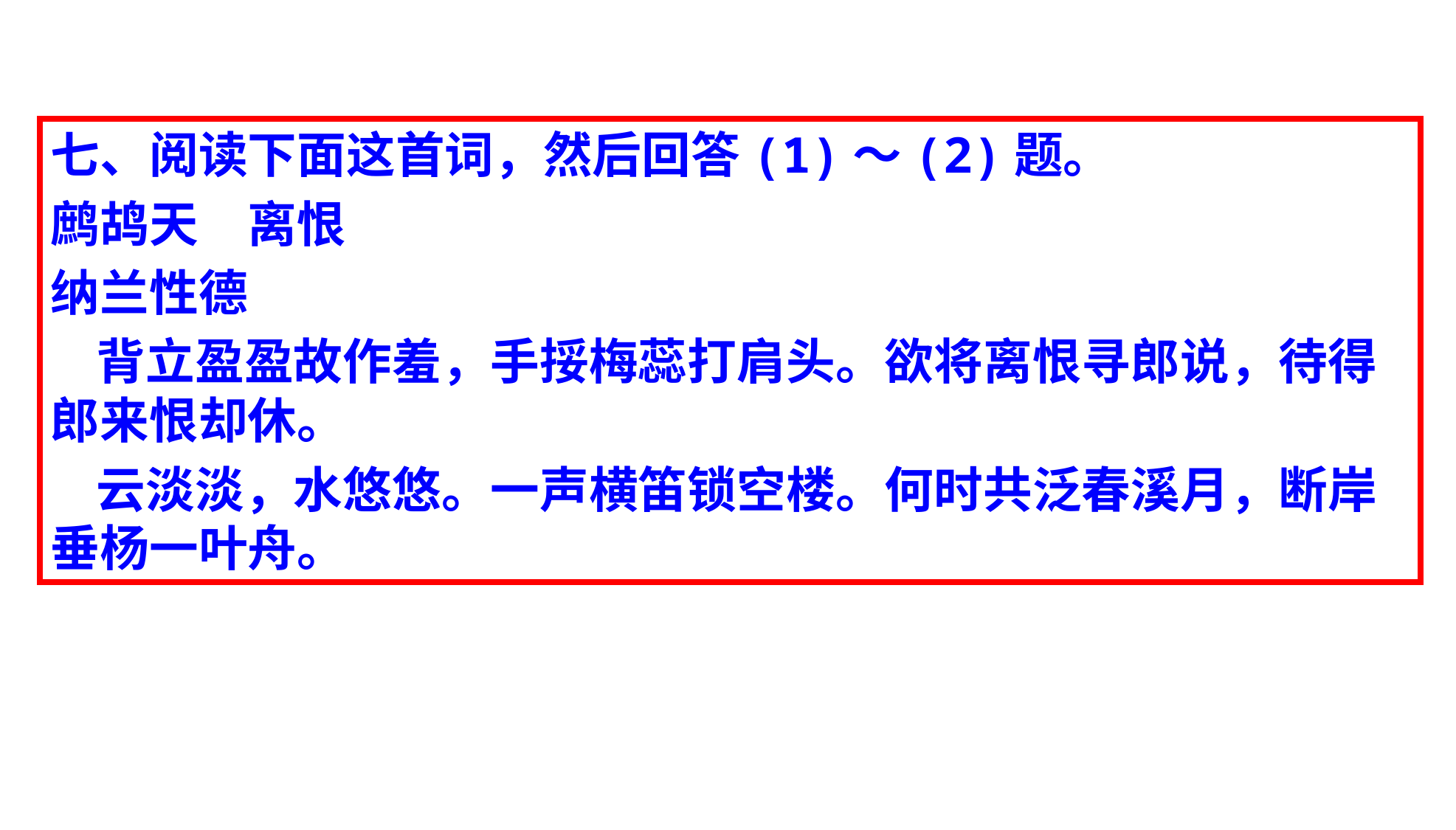

七、阅读下面这首词，然后回答(1)～(2)题。
鹧鸪天　离恨
纳兰性德
   背立盈盈故作羞，手挼梅蕊打肩头。欲将离恨寻郎说，待得郎来恨却休。
   云淡淡，水悠悠。一声横笛锁空楼。何时共泛春溪月，断岸垂杨一叶舟。